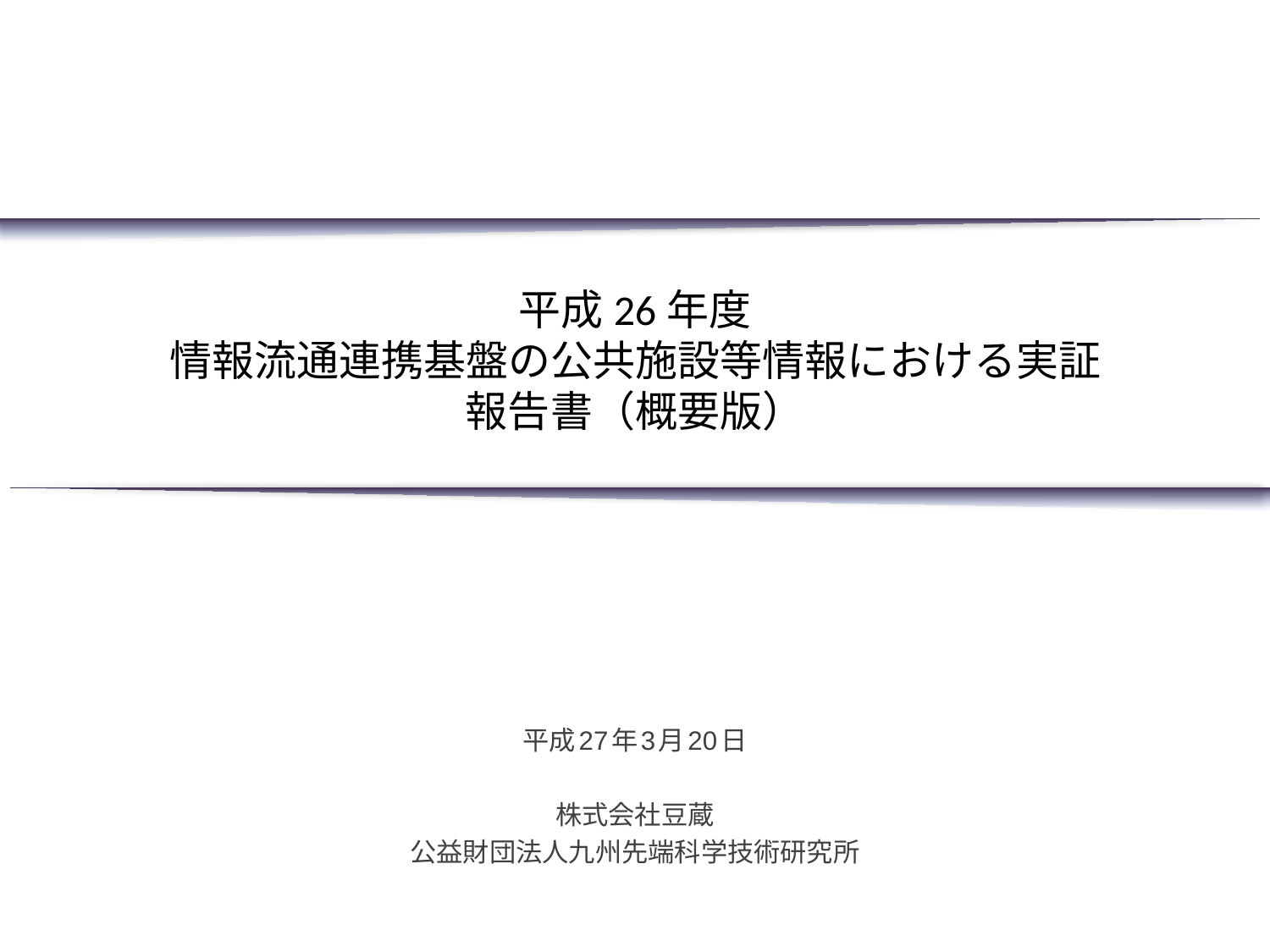

# 平成26年度 情報流通連携基盤の公共施設等情報における実証 報告書（概要版）
平成27年3月20日

株式会社豆蔵
公益財団法人九州先端科学技術研究所